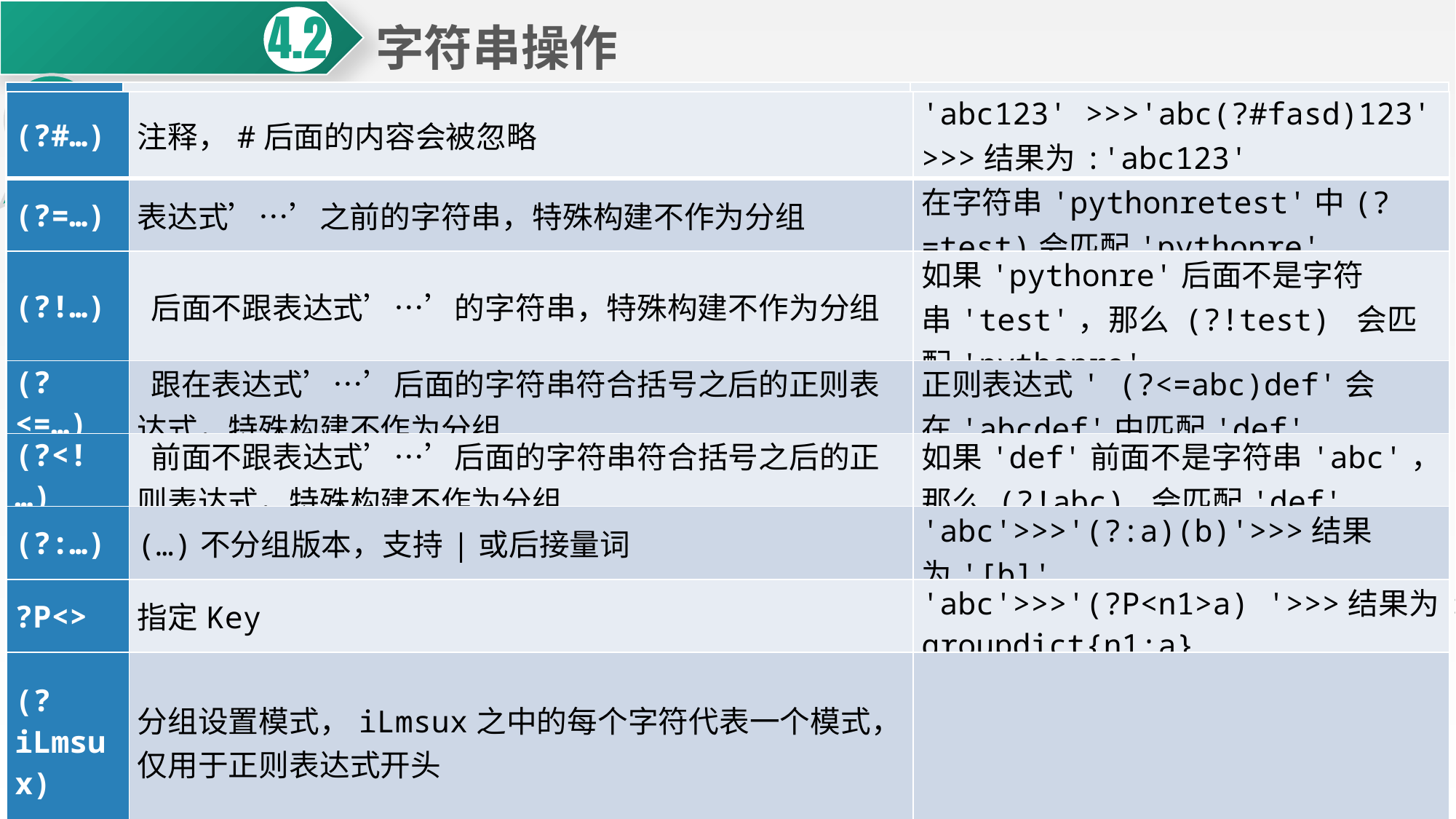

字符串操作

4.2

4.2.2
正则表达式*
| {m} | 允许前一个字符匹配m次 | 'abcccd'>>>'abc{3}d'>>>结果为:'abcccd' |
| --- | --- | --- |
| {m,n} | 允许前一个字符至少匹配m次,最多匹配n次(如果不写n，则代表至少出现m次) | 'abcccd'>>>'abc{2,3}d'>>>结果为:'abcccd' |
| {m,n}? | 匹配前一个字符 m 到 n 次，并且取尽可能少的情况 | 'abccc'>>>'abc{2,3}?'>>>结果为:'abcc' |
| ^ | 匹配字符串的开始，多行内容时匹配每一行的开始 | 'abc'>>>'^abc'>>>结果为:'abc' |
| [...] | 字符集，对应位置可以是字符集中任意字符，可逐个列出[abcd]， | 'a[abc]c' 可以匹配'aac'、'abc'、'acc' |
| [a-z] | 字符集，对应位置可以是字符集中任意字符，可给出范围[a-z] | 'a[a-c]c' 可以匹配'aac'、'abc'、'acc' |
| [^] | 对字符集当中的内容进行取反 | 'a[^abcd]c'可以匹配'aEc'、'aBc'等 |
| | | 表示左右表达式任意满足一种即可 | 'abcd'>>>'abc|acd'>>>结果为:'abc' |
| (…) | 将被括起来的表达式作为一个分组，findall 在有组的情况下只显示组的内容 | 'a123d'>>>'a(123)d'>>>结果为:'123' |
| 元字符 | 描述 | 示例 |
| --- | --- | --- |
| 一般字符 | 匹配自身 | 'abc'>>>'abc'>>>结果为:'abc' |
| . | 匹配任意字符，换行符(\n)除外 | 'abc'>>>'a.c'>>>结果为:'abc' |
| \ | 转义字符，改变后一个字符的含义 | 'a.c'>>>'a\.c'>>> 结果为: 'a.c' |
| $ | 匹配字符串的结尾，多行时匹配每一行的结尾 | 'abc'>>>'abc$'>>>结果为:'abc' |
| \*, +, ? | '\*'表示匹配前一个字符重复 0 次到无限次，'+'表示匹配前一个字符重复 1次到无限次，'?'表示匹配前一个字符重复 0 次到1次 | 'abcccd'>>>'abc\*'>>>结果为:'abccc' |
|  |  | 'abcccd' >>>'abc+'>>>结果为:'abccc' |
|  |  | 'abcccd'>>>'abc?'>>>结果为:'abc' |
| \*?, +?, ?? | 前面的\*,+,?等都是贪婪匹配，也就是尽可能多匹配，后面加?号使其变成惰性匹配即非贪婪匹配 | 'abc'>>>'abc\*?'>>>结果为:'ab' |
|  |  | 'abc'>>>'abc??'>>>结果为:'ab' |
|  |  | 'abc'>>>'abc+?'>>>结果为:'abc' |
| (?#…) | 注释，#后面的内容会被忽略 | 'abc123' >>>'abc(?#fasd)123' >>>结果为:'abc123' |
| --- | --- | --- |
| (?=…) | 表达式’…’之前的字符串，特殊构建不作为分组 | 在字符串'pythonretest'中(?=test)会匹配'pythonre' |
| (?!…) | 后面不跟表达式’…’的字符串，特殊构建不作为分组 | 如果'pythonre'后面不是字符串'test'，那么 (?!test) 会匹配'pythonre' |
| (?<=…) | 跟在表达式’…’后面的字符串符合括号之后的正则表达式，特殊构建不作为分组 | 正则表达式' (?<=abc)def'会在'abcdef'中匹配'def' |
| (?<!…) | 前面不跟表达式’…’后面的字符串符合括号之后的正则表达式，特殊构建不作为分组 | 如果'def'前面不是字符串'abc'，那么 (?!abc) 会匹配'def' |
| (?:…) | (…)不分组版本，支持|或后接量词 | 'abc'>>>'(?:a)(b)'>>>结果为'[b]' |
| ?P<> | 指定Key | 'abc'>>>'(?P<n1>a) '>>>结果为:groupdict{n1:a} |
| (?iLmsux) | 分组设置模式，iLmsux之中的每个字符代表一个模式，仅用于正则表达式开头 |  |
    正则表达式（Regular Expression）是进行字符串匹配的强大工具，在数据筛选、文稿整理和网页爬虫等方面有着广泛的应用。正则表达式是用事先定义好的一些特定字符和普通文本字符组成的字符串模板，可以理解为面向字符串匹配的逻辑公式，依托此公式可以实现对字符串的过滤。
正则表达式语法规则
     正则表达式元字符及语法规则如表4-1所示，特殊序列如表4-2所示。